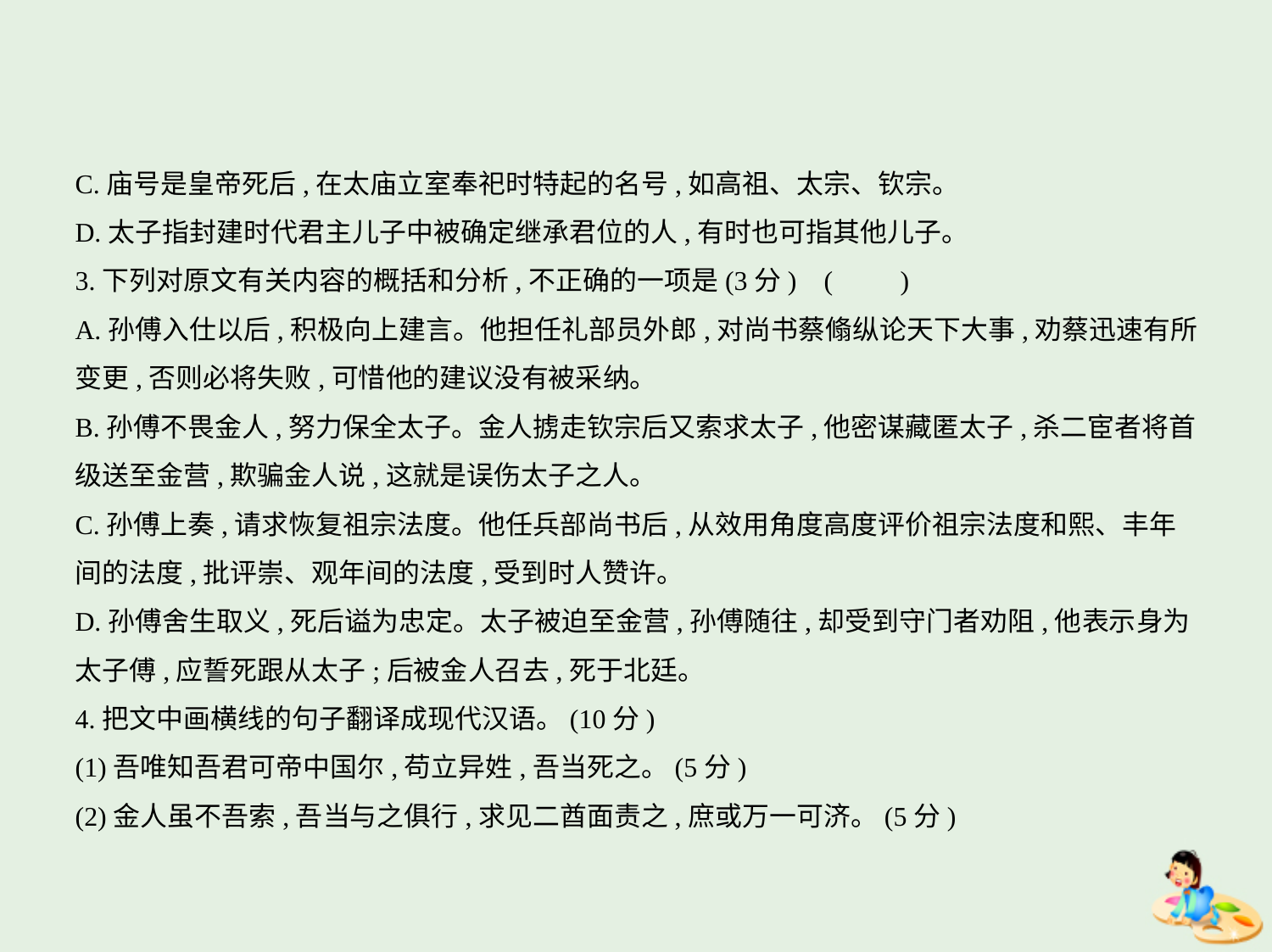

C.庙号是皇帝死后,在太庙立室奉祀时特起的名号,如高祖、太宗、钦宗。
D.太子指封建时代君主儿子中被确定继承君位的人,有时也可指其他儿子。
3.下列对原文有关内容的概括和分析,不正确的一项是(3分) (　　)
A.孙傅入仕以后,积极向上建言。他担任礼部员外郎,对尚书蔡翛纵论天下大事,劝蔡迅速有所
变更,否则必将失败,可惜他的建议没有被采纳。
B.孙傅不畏金人,努力保全太子。金人掳走钦宗后又索求太子,他密谋藏匿太子,杀二宦者将首
级送至金营,欺骗金人说,这就是误伤太子之人。
C.孙傅上奏,请求恢复祖宗法度。他任兵部尚书后,从效用角度高度评价祖宗法度和熙、丰年
间的法度,批评崇、观年间的法度,受到时人赞许。
D.孙傅舍生取义,死后谥为忠定。太子被迫至金营,孙傅随往,却受到守门者劝阻,他表示身为
太子傅,应誓死跟从太子;后被金人召去,死于北廷。
4.把文中画横线的句子翻译成现代汉语。(10分)
(1)吾唯知吾君可帝中国尔,苟立异姓,吾当死之。(5分)
(2)金人虽不吾索,吾当与之俱行,求见二酋面责之,庶或万一可济。(5分)